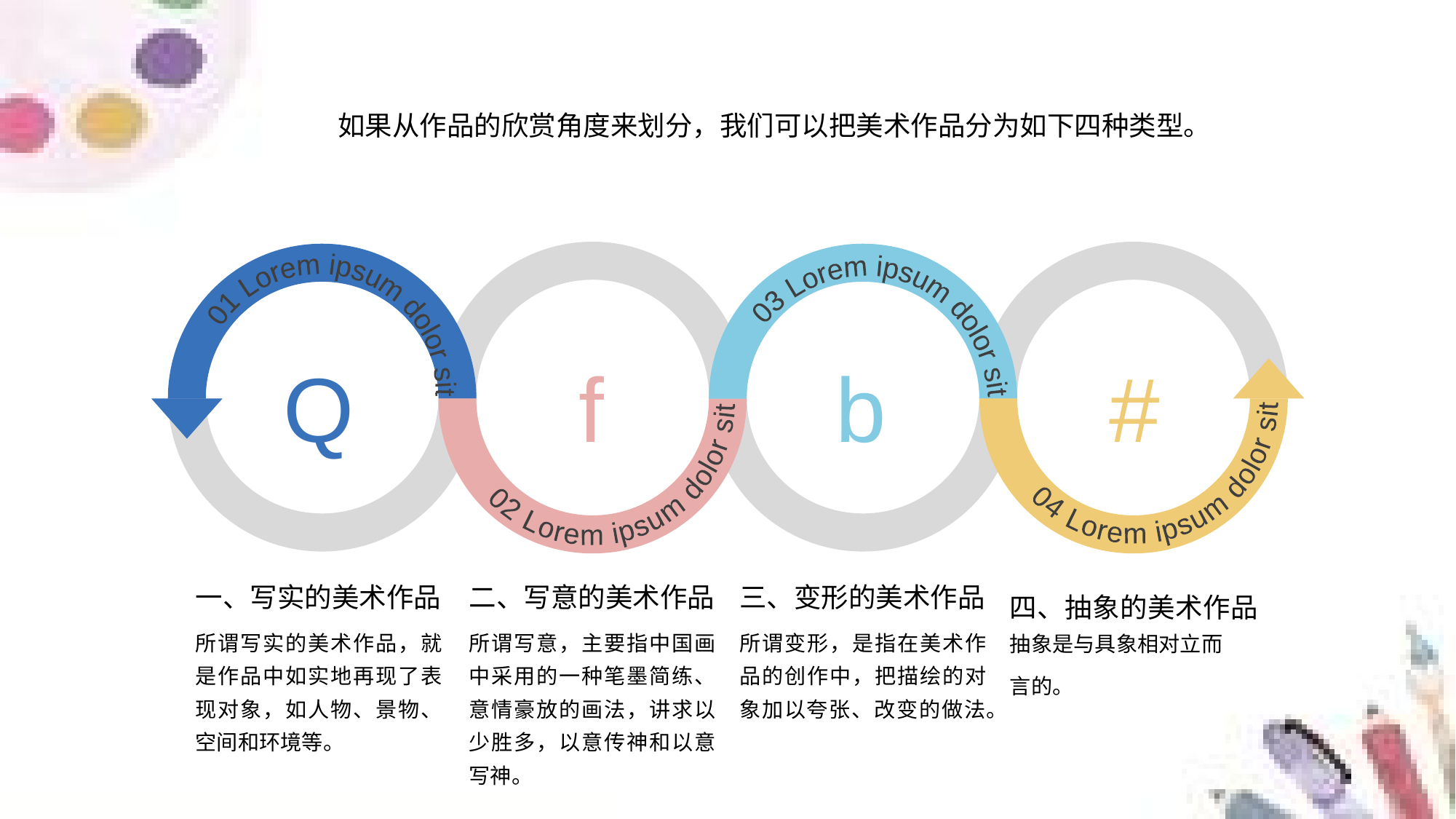

如果从作品的欣赏角度来划分，我们可以把美术作品分为如下四种类型。

01 Lorem ipsum dolor sit

03 Lorem ipsum dolor sit
04 Lorem ipsum dolor sit

02 Lorem ipsum dolor sit

Q
f
b
#

四、抽象的美术作品抽象是与具象相对立而
言的。
一、写实的美术作品
所谓写实的美术作品，就是作品中如实地再现了表现对象，如人物、景物、空间和环境等。
二、写意的美术作品
所谓写意，主要指中国画中采用的一种笔墨简练、意情豪放的画法，讲求以少胜多，以意传神和以意写神。
三、变形的美术作品
所谓变形，是指在美术作品的创作中，把描绘的对象加以夸张、改变的做法。